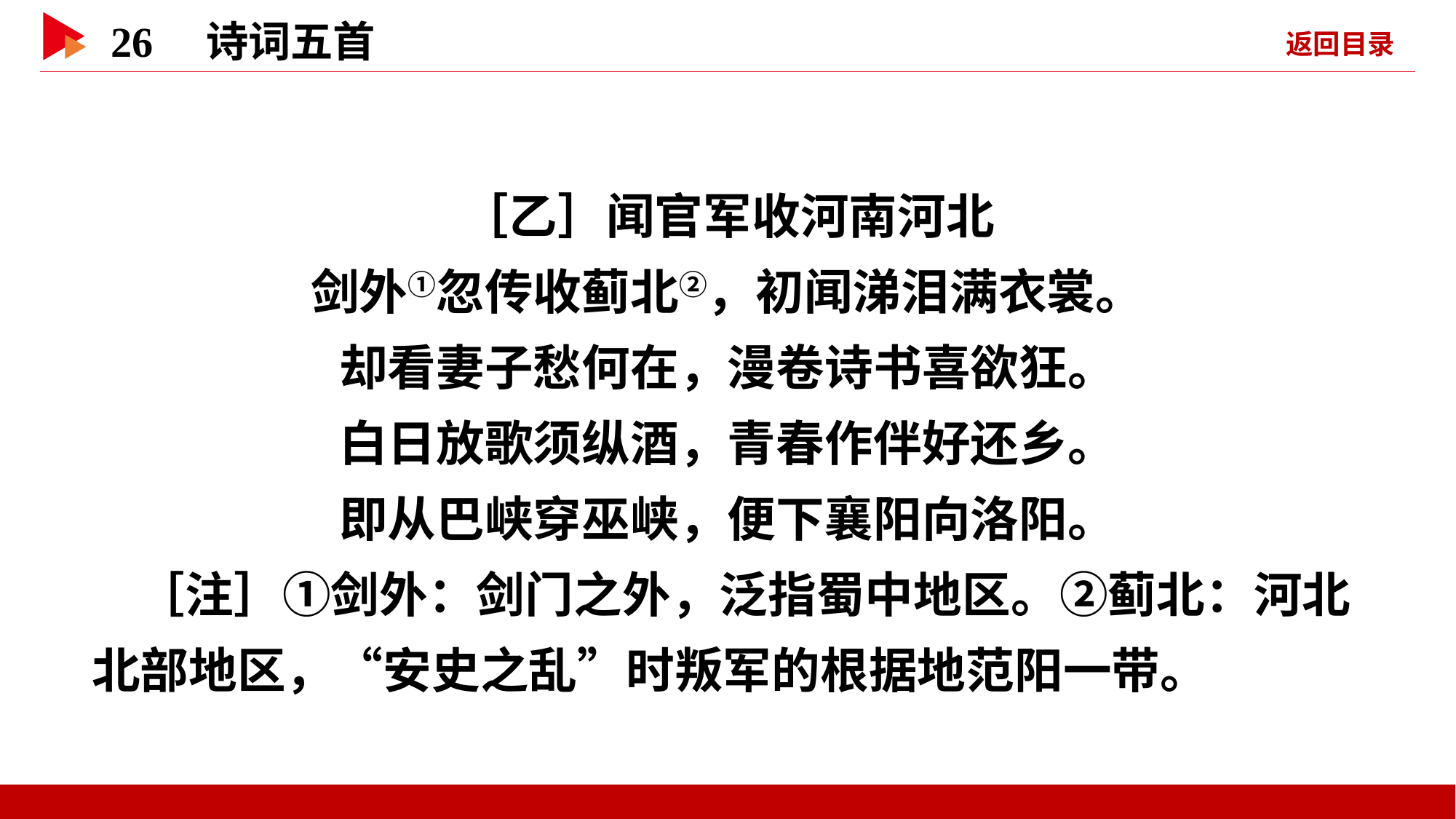

［乙］闻官军收河南河北
剑外①忽传收蓟北②，初闻涕泪满衣裳。
却看妻子愁何在，漫卷诗书喜欲狂。
白日放歌须纵酒，青春作伴好还乡。
即从巴峡穿巫峡，便下襄阳向洛阳。
   ［注］①剑外：剑门之外，泛指蜀中地区。②蓟北：河北北部地区，“安史之乱”时叛军的根据地范阳一带。